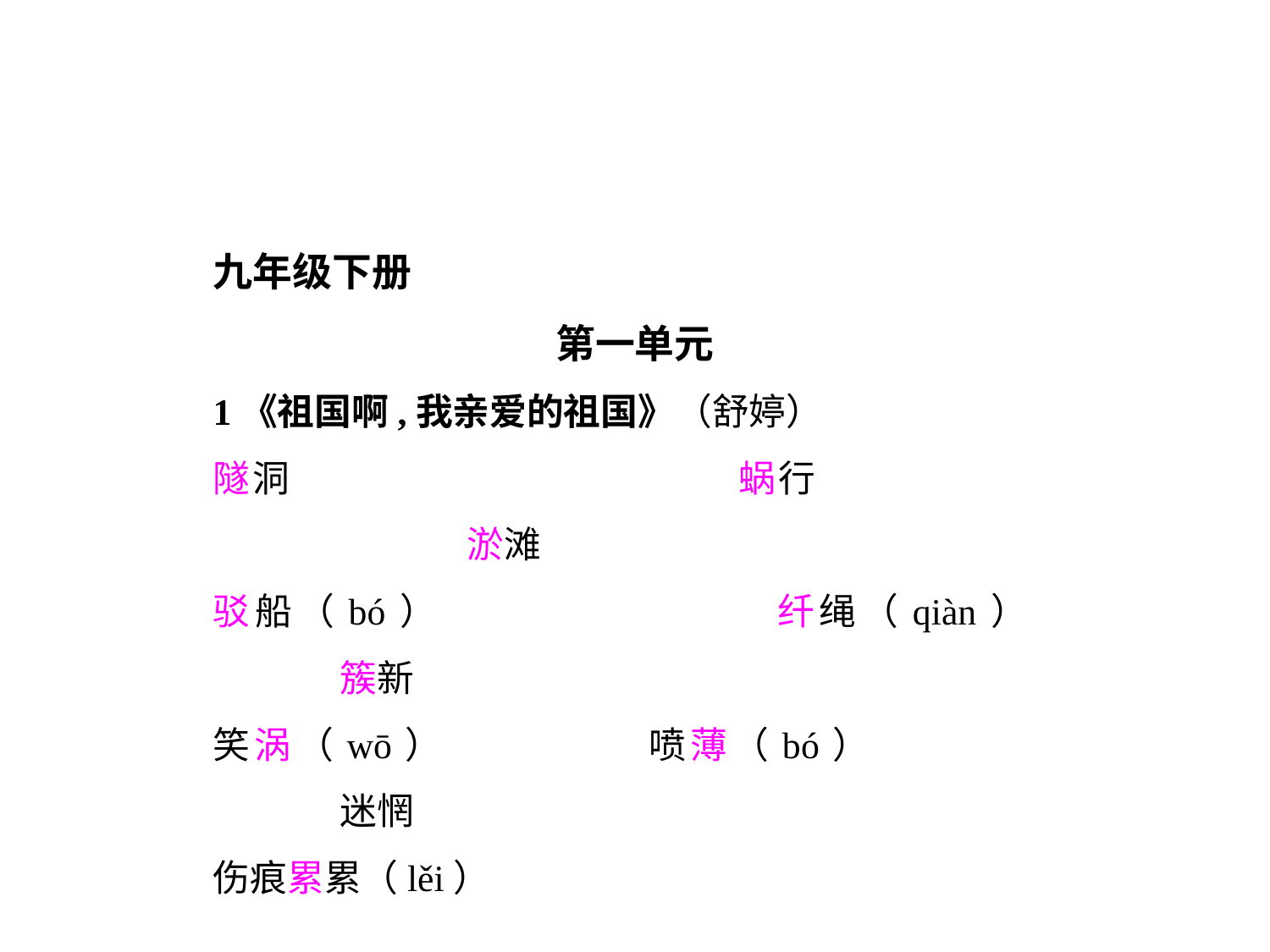

九年级下册
第一单元
1《祖国啊,我亲爱的祖国》（舒婷）
隧洞				蜗行		      		淤滩
驳船（bó）	   		纤绳（qiàn）		簇新
笑涡（wō）     		喷薄（bó）			迷惘
伤痕累累（lěi）